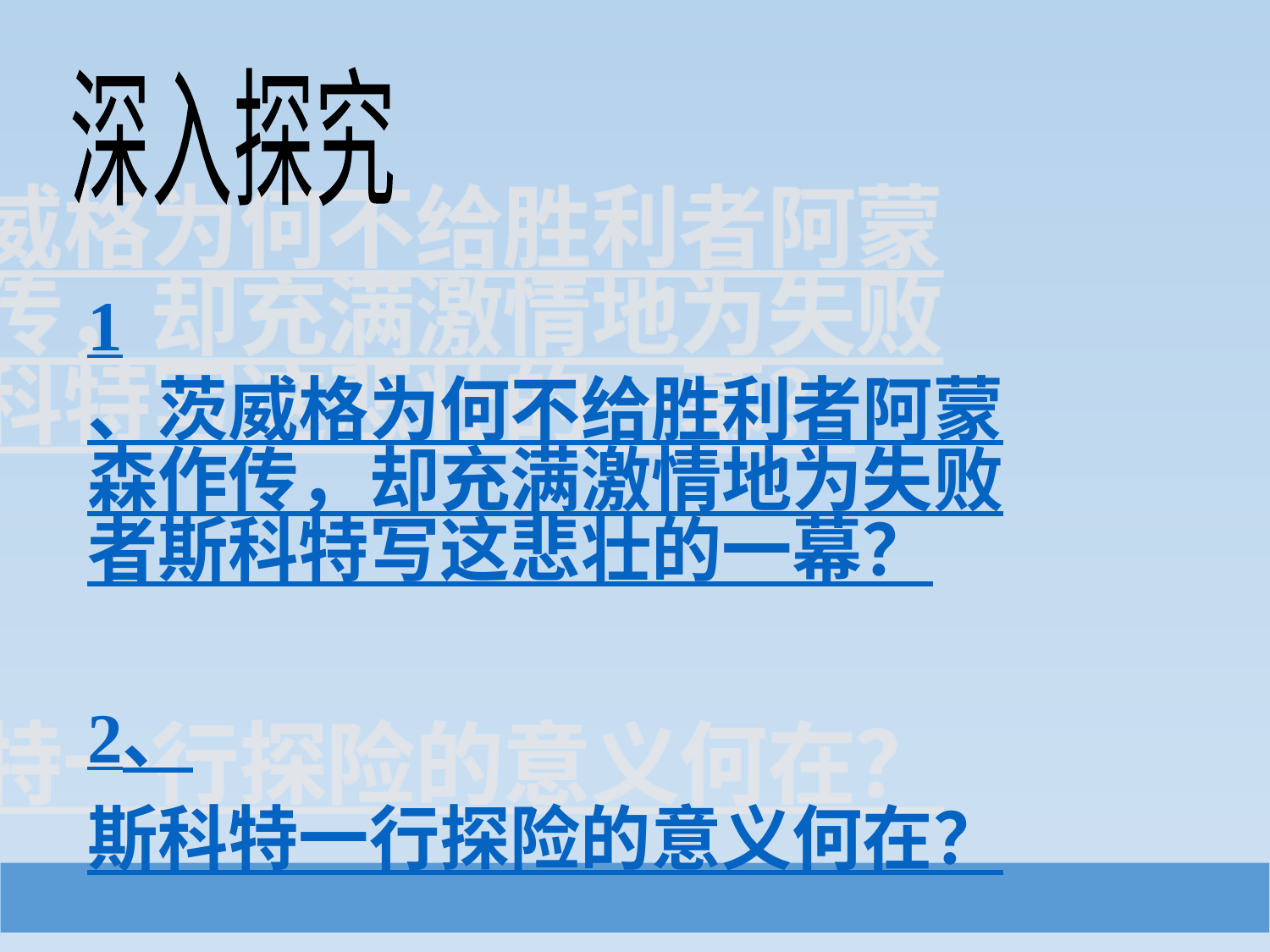

深入探究
1、茨威格为何不给胜利者阿蒙森作传，却充满激情地为失败者斯科特写这悲壮的一幕？

2、斯科特一行探险的意义何在？